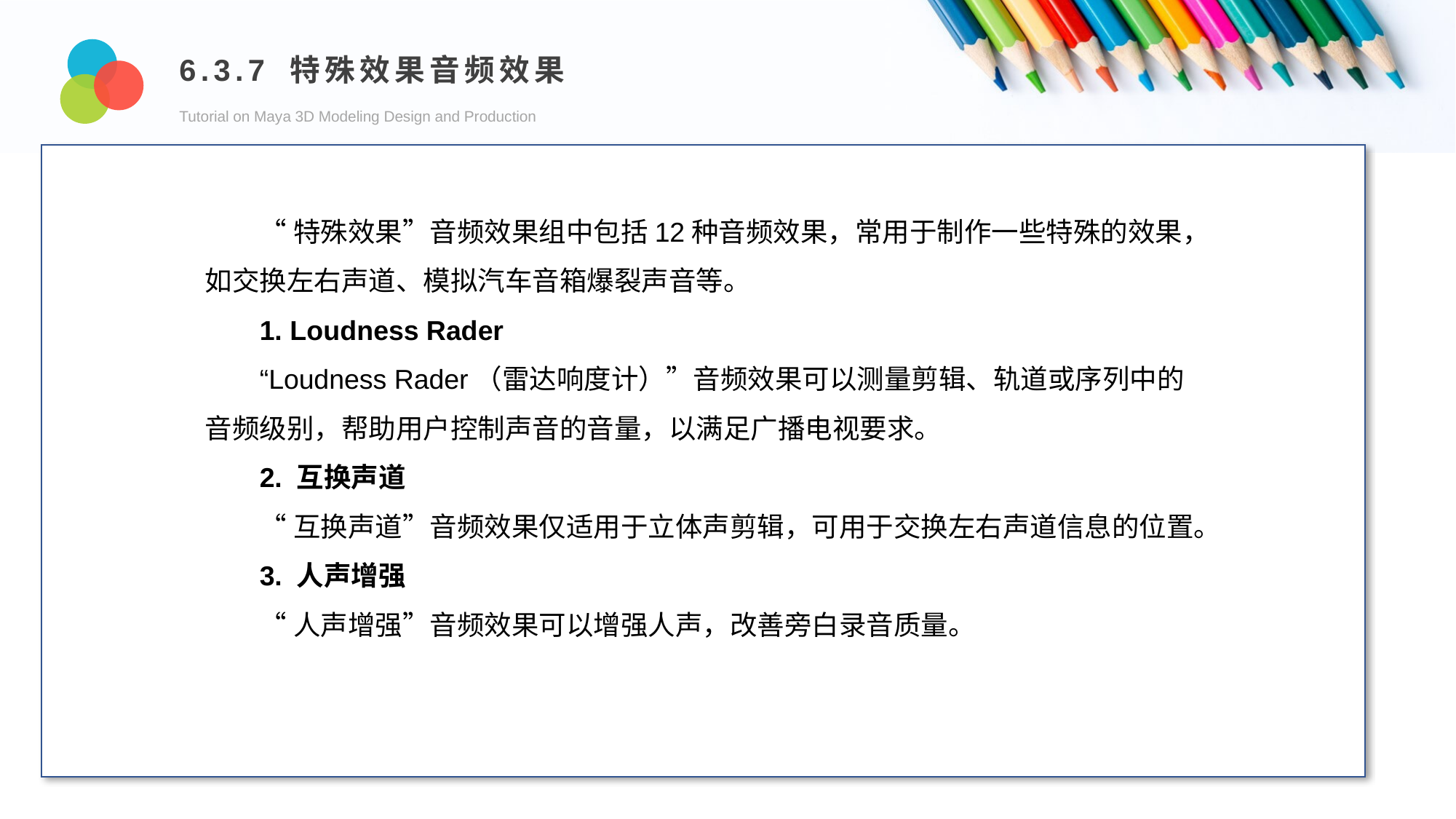

6.3.7 特殊效果音频效果
Tutorial on Maya 3D Modeling Design and Production
Design and Production
“特殊效果”音频效果组中包括12种音频效果，常用于制作一些特殊的效果，如交换左右声道、模拟汽车音箱爆裂声音等。
1. Loudness Rader
“Loudness Rader（雷达响度计）”音频效果可以测量剪辑、轨道或序列中的音频级别，帮助用户控制声音的音量，以满足广播电视要求。
2. 互换声道
“互换声道”音频效果仅适用于立体声剪辑，可用于交换左右声道信息的位置。
3. 人声增强
“人声增强”音频效果可以增强人声，改善旁白录音质量。